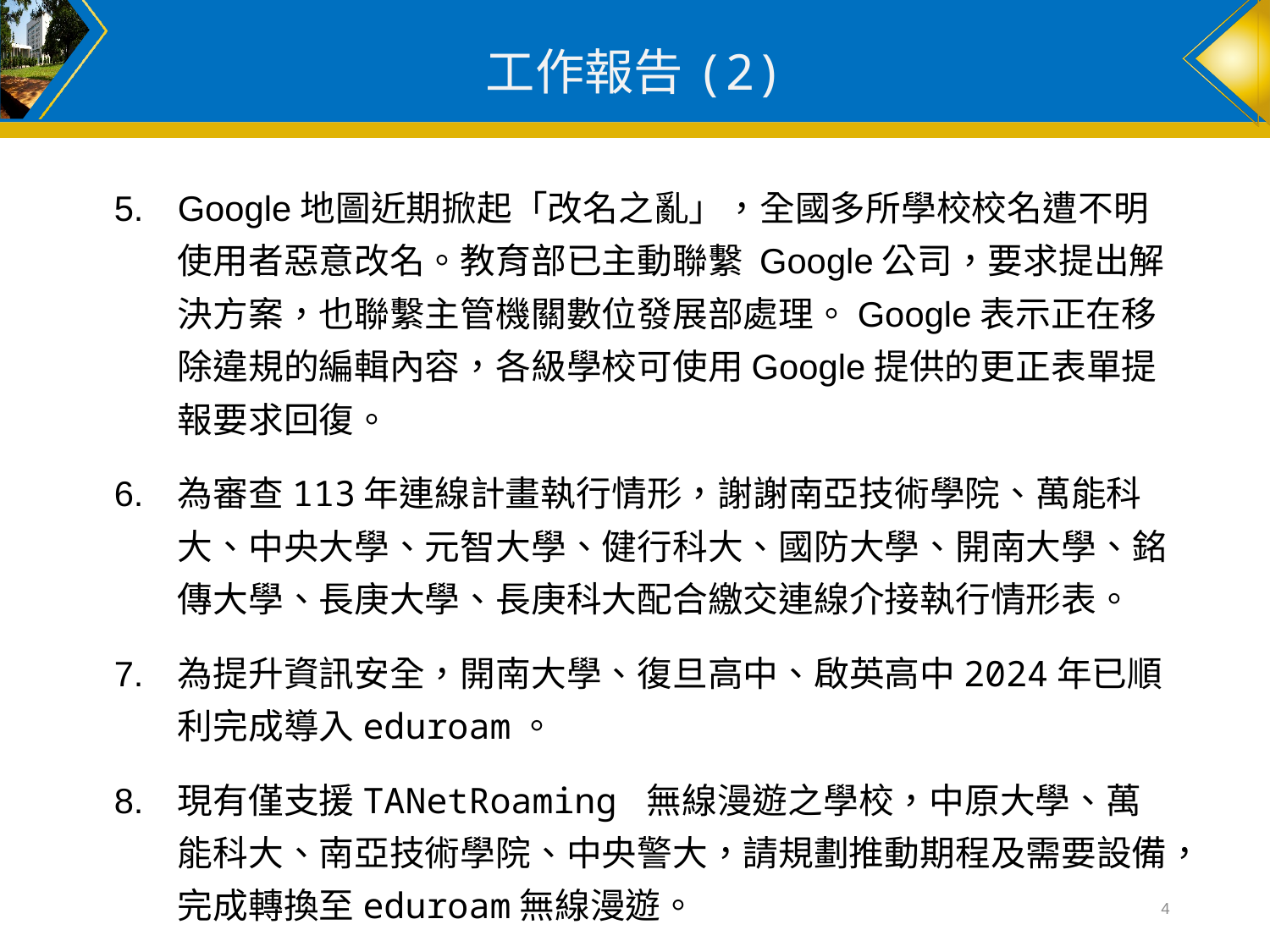

# 工作報告(2)
Google地圖近期掀起「改名之亂」，全國多所學校校名遭不明使用者惡意改名。教育部已主動聯繫 Google公司，要求提出解決方案，也聯繫主管機關數位發展部處理。Google表示正在移除違規的編輯內容，各級學校可使用Google提供的更正表單提報要求回復。
為審查113年連線計畫執行情形，謝謝南亞技術學院、萬能科大、中央大學、元智大學、健行科大、國防大學、開南大學、銘傳大學、長庚大學、長庚科大配合繳交連線介接執行情形表。
為提升資訊安全，開南大學、復旦高中、啟英高中2024年已順利完成導入eduroam。
現有僅支援TANetRoaming 無線漫遊之學校，中原大學、萬能科大、南亞技術學院、中央警大，請規劃推動期程及需要設備，完成轉換至eduroam無線漫遊。

4